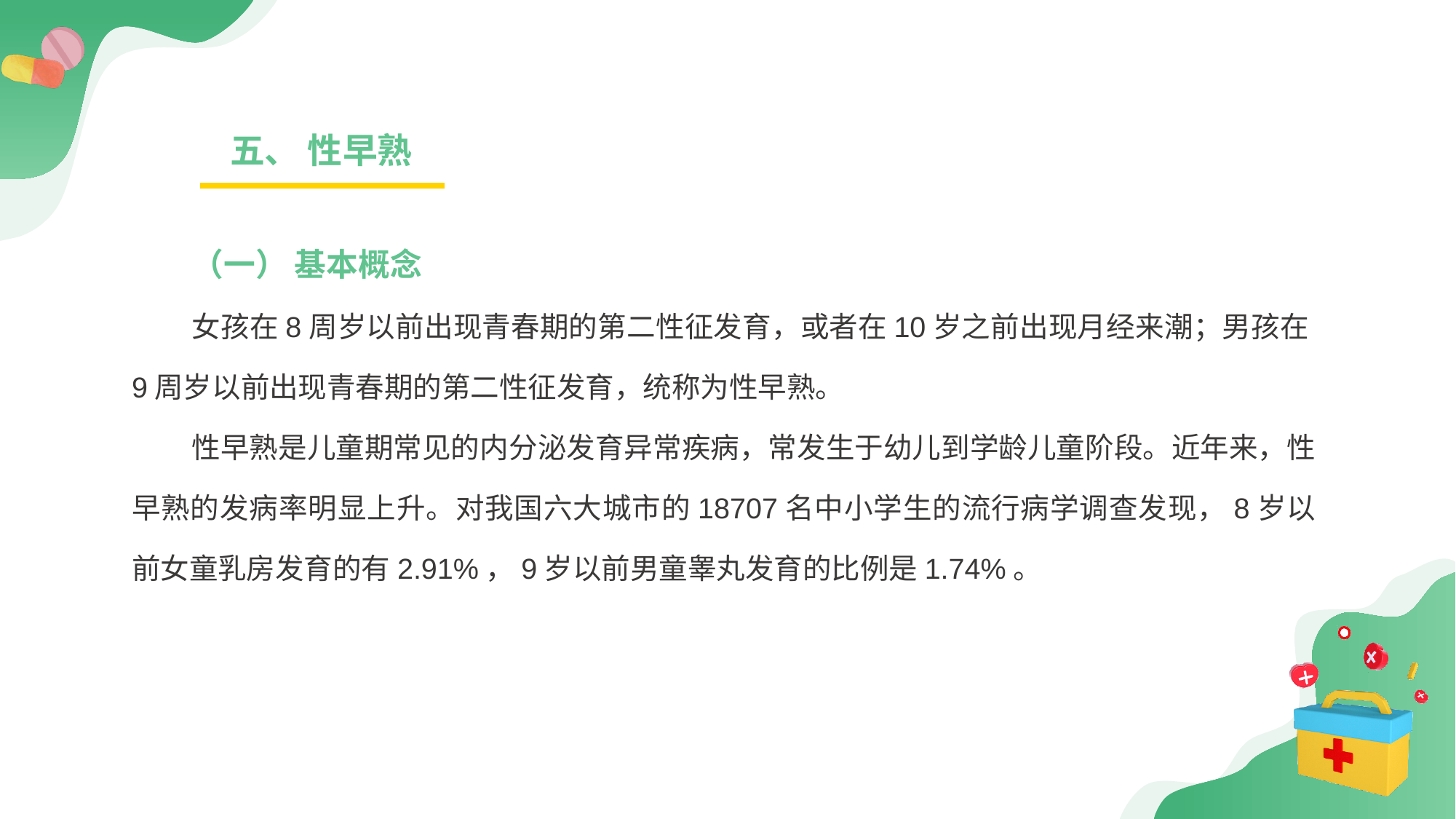

五、 性早熟
（一） 基本概念
女孩在8周岁以前出现青春期的第二性征发育，或者在10岁之前出现月经来潮；男孩在9周岁以前出现青春期的第二性征发育，统称为性早熟。
性早熟是儿童期常见的内分泌发育异常疾病，常发生于幼儿到学龄儿童阶段。近年来，性早熟的发病率明显上升。对我国六大城市的18707名中小学生的流行病学调查发现，8岁以前女童乳房发育的有2.91%，9岁以前男童睾丸发育的比例是1.74%。